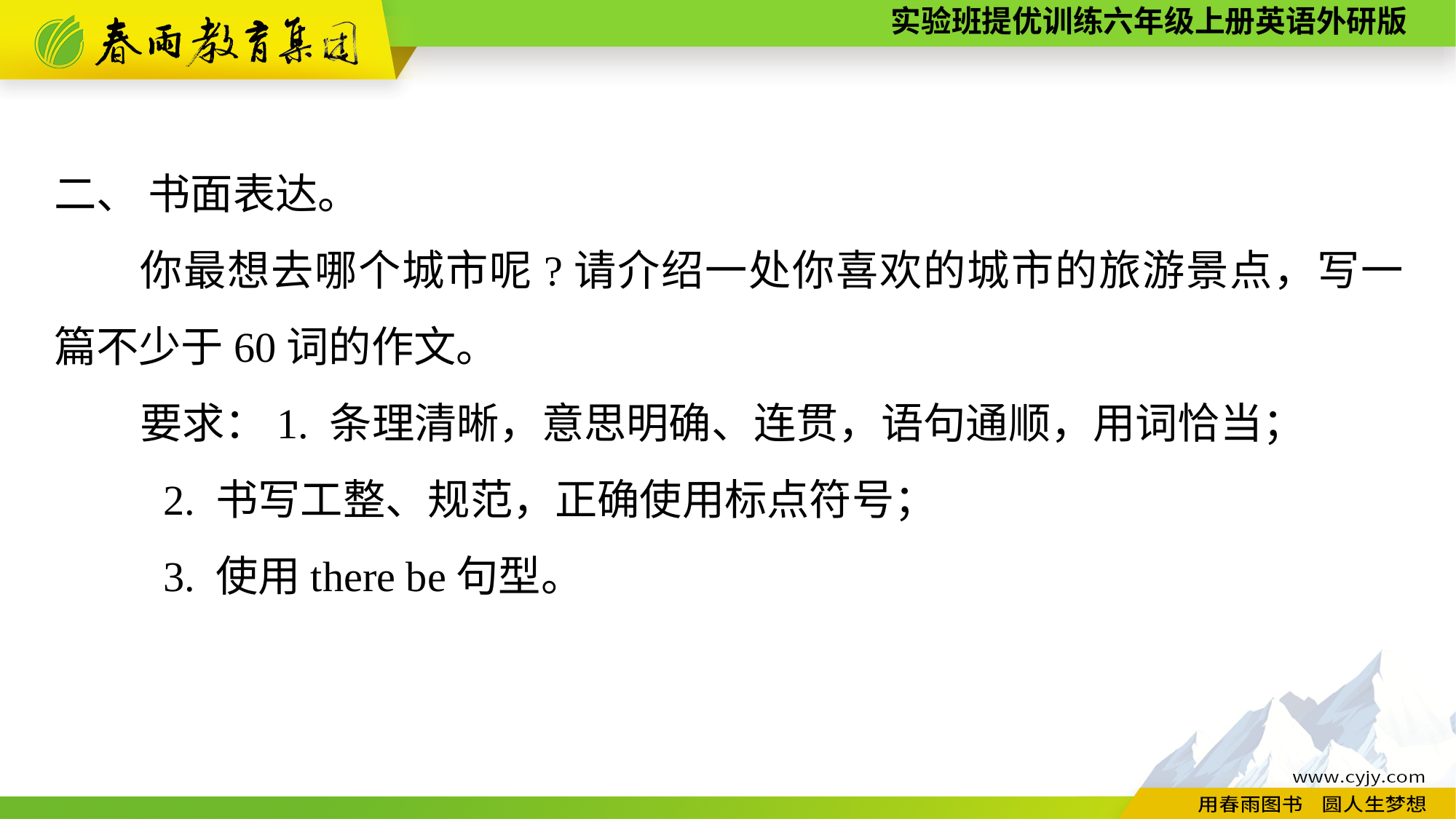

二、 书面表达。
你最想去哪个城市呢?请介绍一处你喜欢的城市的旅游景点，写一篇不少于60词的作文。
要求：1. 条理清晰，意思明确、连贯，语句通顺，用词恰当；
	2. 书写工整、规范，正确使用标点符号；
	3. 使用there be句型。